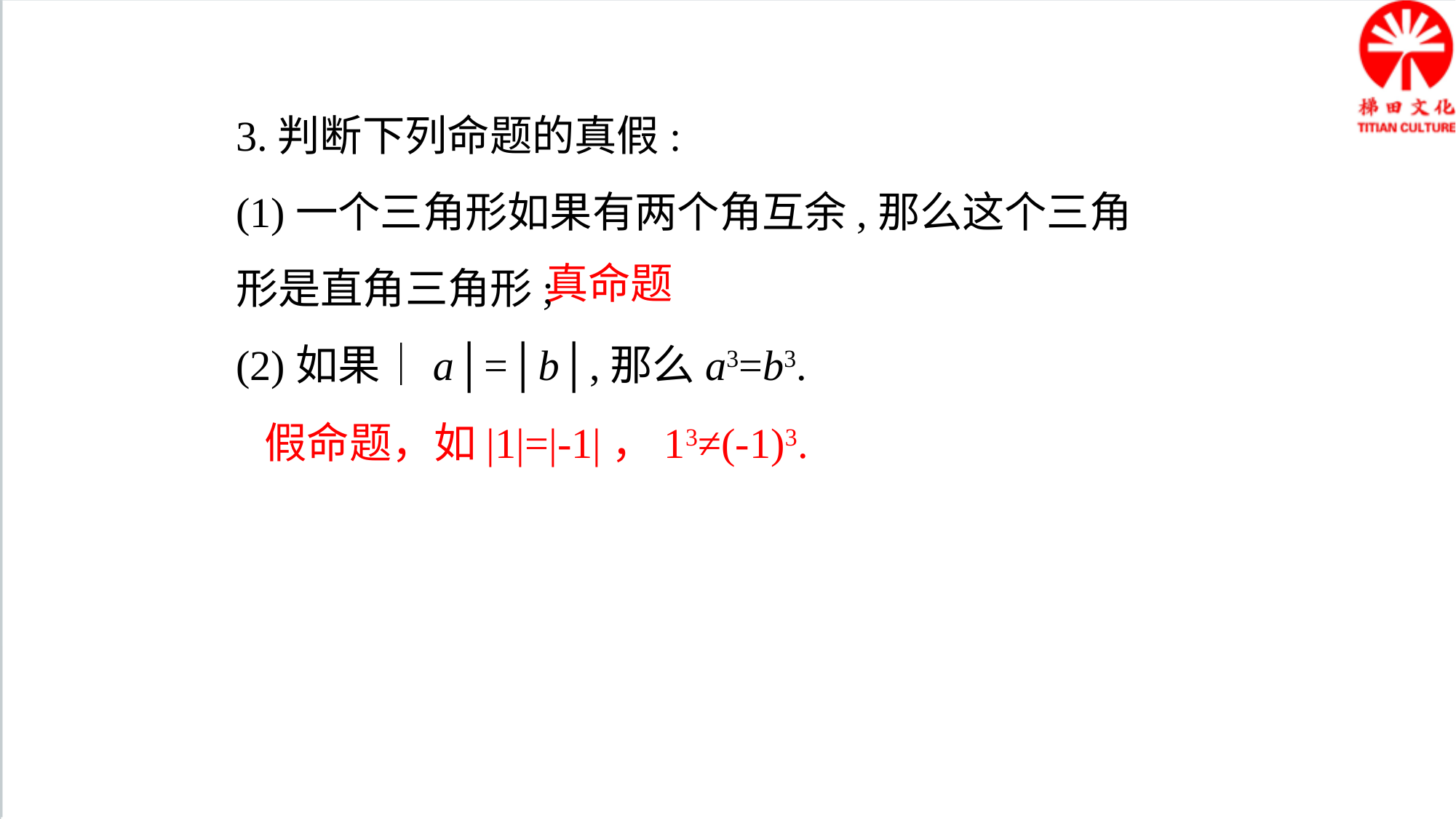

3.判断下列命题的真假:
(1)一个三角形如果有两个角互余,那么这个三角形是直角三角形;
(2)如果│a│=│b│,那么a3=b3.[来
真命题
假命题，如|1|=|-1|，13≠(-1)3.